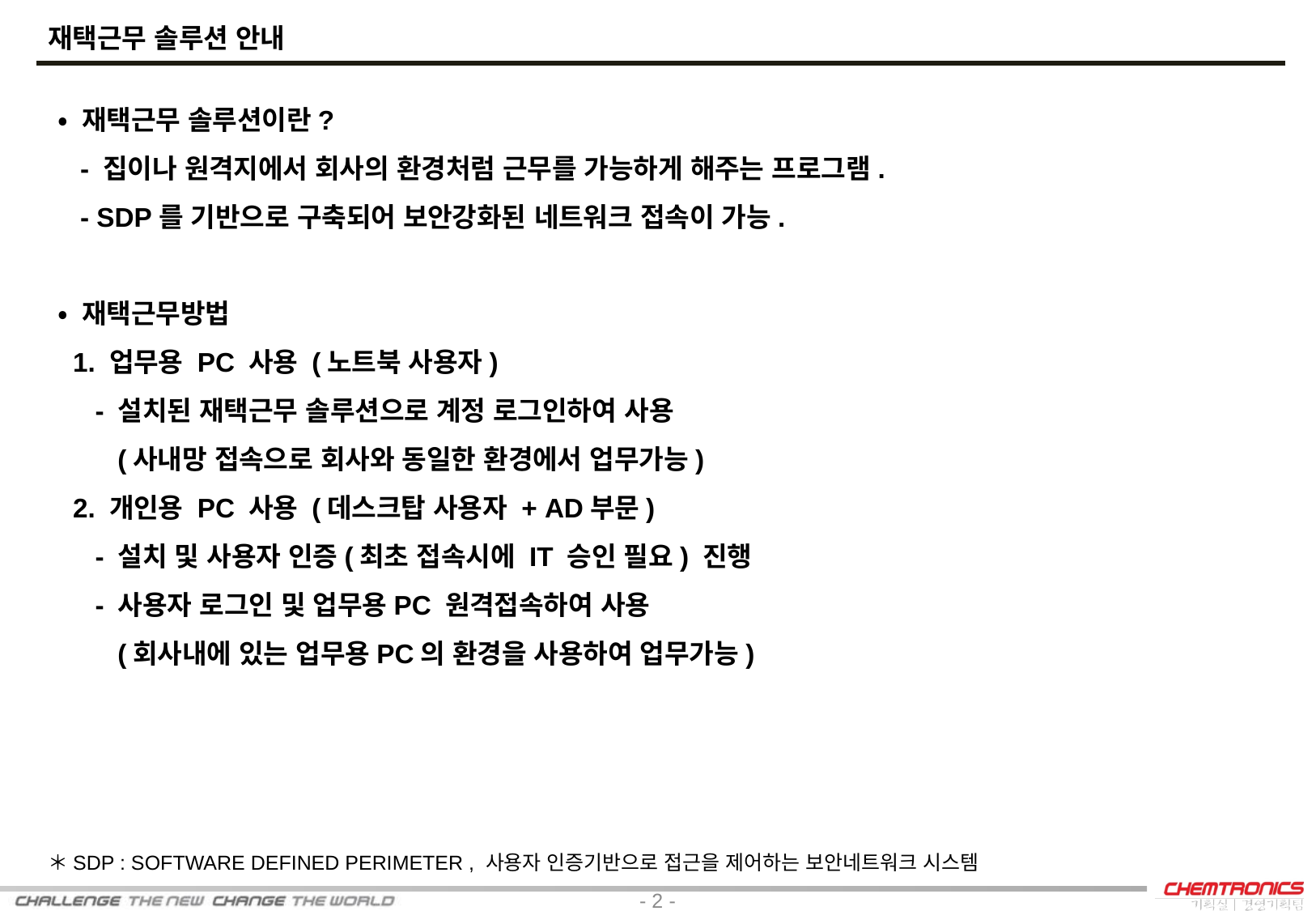

재택근무 솔루션 안내
• 재택근무 솔루션이란?
   - 집이나 원격지에서 회사의 환경처럼 근무를 가능하게 해주는 프로그램.
   - SDP를 기반으로 구축되어 보안강화된 네트워크 접속이 가능.

• 재택근무방법
  1. 업무용 PC 사용 (노트북 사용자)
     - 설치된 재택근무 솔루션으로 계정 로그인하여 사용
        (사내망 접속으로 회사와 동일한 환경에서 업무가능)
  2. 개인용 PC 사용 (데스크탑 사용자 + AD부문)
     - 설치 및 사용자 인증(최초 접속시에 IT 승인 필요) 진행
     - 사용자 로그인 및 업무용PC 원격접속하여 사용
        (회사내에 있는 업무용PC의 환경을 사용하여 업무가능)

＊SDP : SOFTWARE DEFINED PERIMETER , 사용자 인증기반으로 접근을 제어하는 보안네트워크 시스템
- 2 -